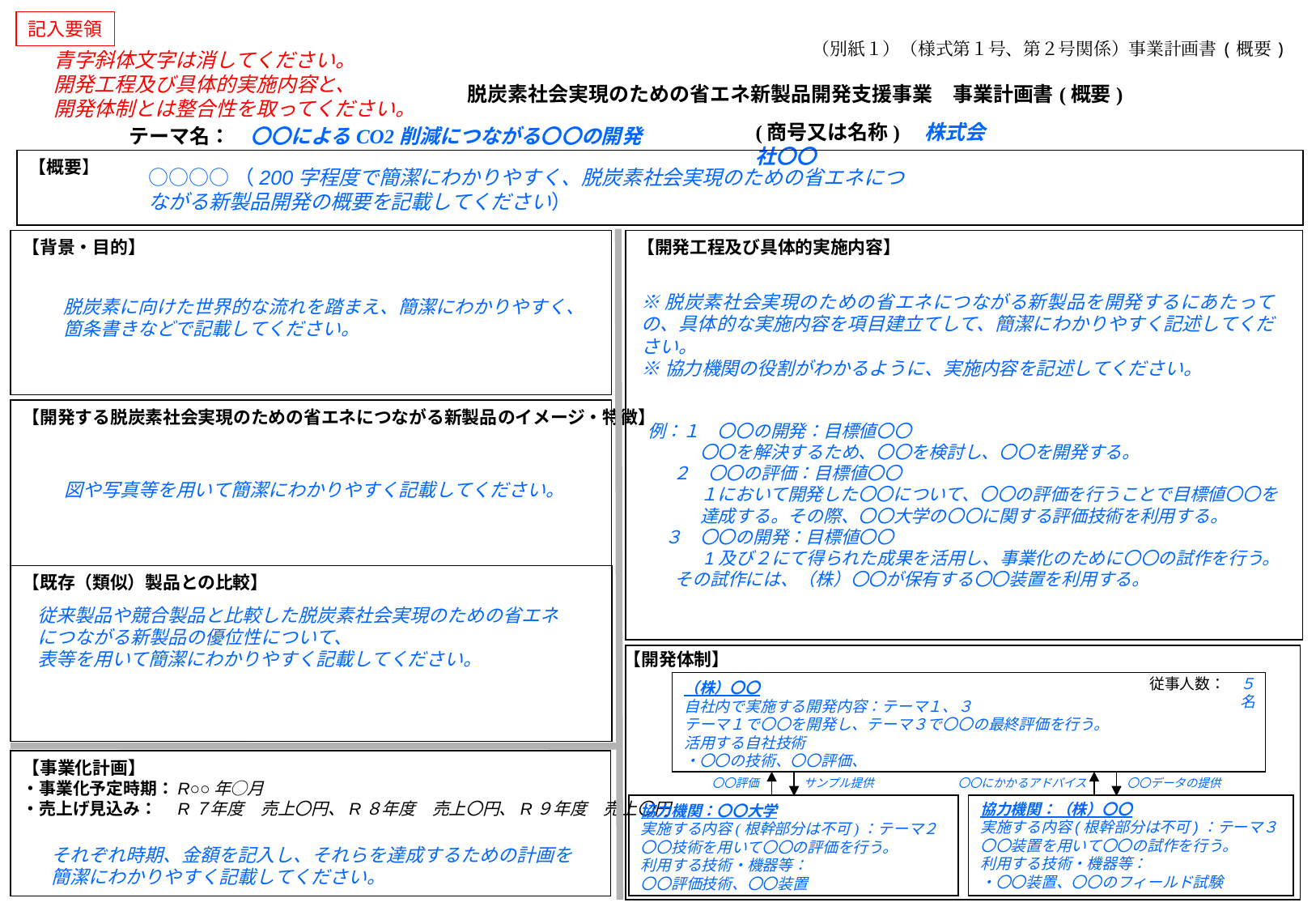

記入要領
（別紙１）（様式第１号、第２号関係）事業計画書(概要)
青字斜体文字は消してください。
開発工程及び具体的実施内容と、
開発体制とは整合性を取ってください。
脱炭素社会実現のための省エネ新製品開発支援事業　事業計画書(概要)
(商号又は名称)　株式会社〇〇
テーマ名：　〇〇によるCO2削減につながる〇〇の開発
【概要】
○○○○（200字程度で簡潔にわかりやすく、脱炭素社会実現のための省エネにつながる新製品開発の概要を記載してください）
【背景・目的】
【開発工程及び具体的実施内容】
※脱炭素社会実現のための省エネにつながる新製品を開発するにあたっての、具体的な実施内容を項目建立てして、簡潔にわかりやすく記述してください。
※協力機関の役割がわかるように、実施内容を記述してください。
脱炭素に向けた世界的な流れを踏まえ、簡潔にわかりやすく、
箇条書きなどで記載してください。
【開発する脱炭素社会実現のための省エネにつながる新製品のイメージ・特徴】
例：１　〇〇の開発：目標値〇〇
　　　〇〇を解決するため、〇〇を検討し、〇〇を開発する。
 　２　〇〇の評価：目標値〇〇
　　　１において開発した〇〇について、〇〇の評価を行うことで目標値〇〇を
　　　達成する。その際、〇〇大学の〇〇に関する評価技術を利用する。
　３　〇〇の開発：目標値〇〇
　　　1及び２にて得られた成果を活用し、事業化のために〇〇の試作を行う。
      その試作には、（株）〇〇が保有する〇〇装置を利用する。
図や写真等を用いて簡潔にわかりやすく記載してください。
【既存（類似）製品との比較】
従来製品や競合製品と比較した脱炭素社会実現のための省エネ
につながる新製品の優位性について、
表等を用いて簡潔にわかりやすく記載してください。

【開発体制】
（株）〇〇
自社内で実施する開発内容：テーマ１、３
テーマ１で〇〇を開発し、テーマ３で〇〇の最終評価を行う。
活用する自社技術
・〇〇の技術、〇〇評価、
従事人数：　５名
【事業化計画】
・事業化予定時期：R○○年○月
・売上げ見込み：　R７年度　売上〇円、R８年度　売上〇円、R９年度　売上〇円
〇〇評価
サンプル提供
〇〇にかかるアドバイス
〇〇データの提供
協力機関：（株）〇〇
実施する内容(根幹部分は不可)：テーマ３
〇〇装置を用いて〇〇の試作を行う。
利用する技術・機器等：
・〇〇装置、〇〇のフィールド試験
協力機関：〇〇大学
実施する内容(根幹部分は不可)：テーマ２
〇〇技術を用いて〇〇の評価を行う。
利用する技術・機器等：
〇〇評価技術、〇〇装置
それぞれ時期、金額を記入し、それらを達成するための計画を
簡潔にわかりやすく記載してください。